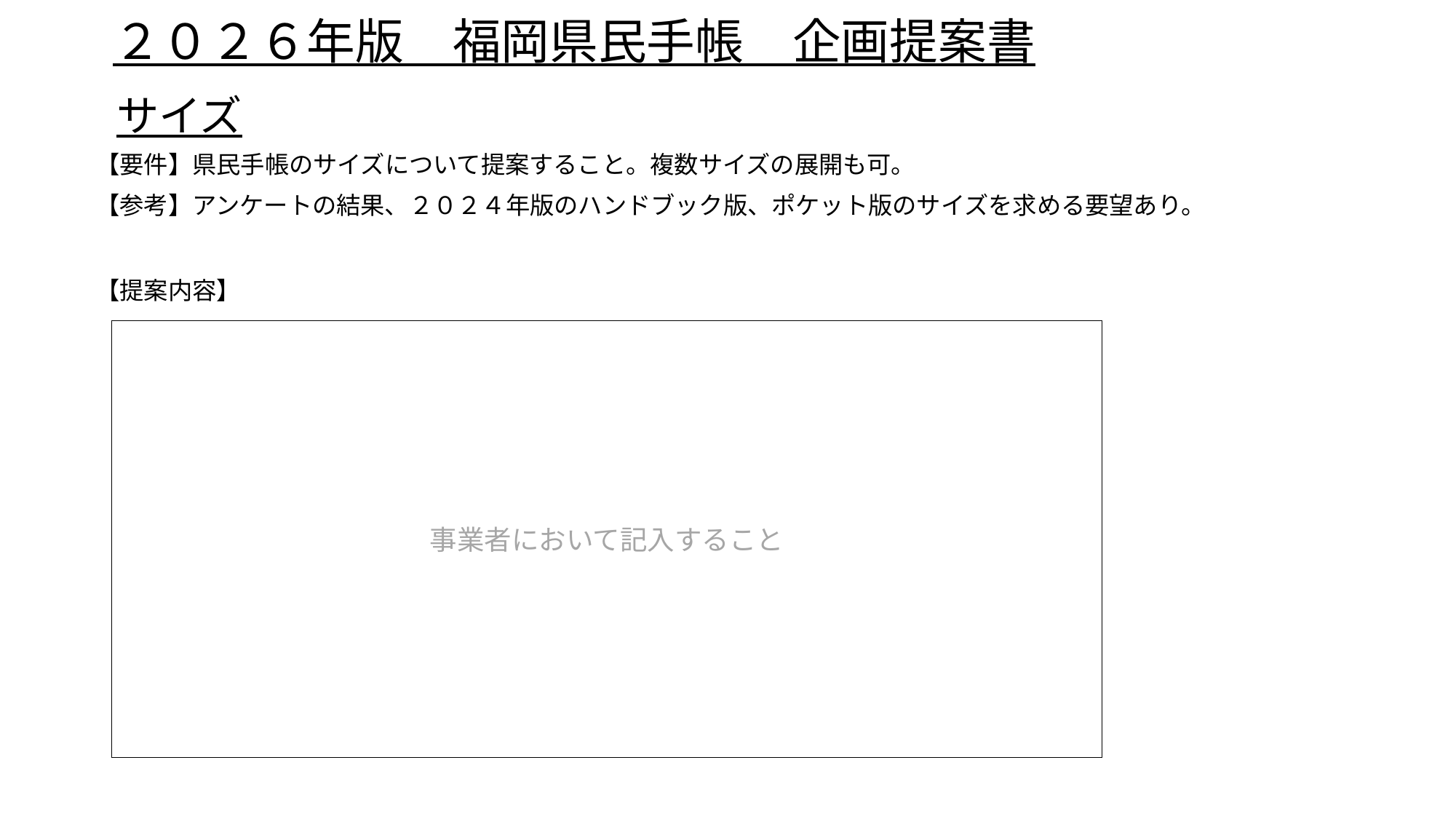

# ２０２６年版　福岡県民手帳　企画提案書
サイズ
【要件】県民手帳のサイズについて提案すること。複数サイズの展開も可。
【参考】アンケートの結果、２０２４年版のハンドブック版、ポケット版のサイズを求める要望あり。
【提案内容】

事業者において記入すること